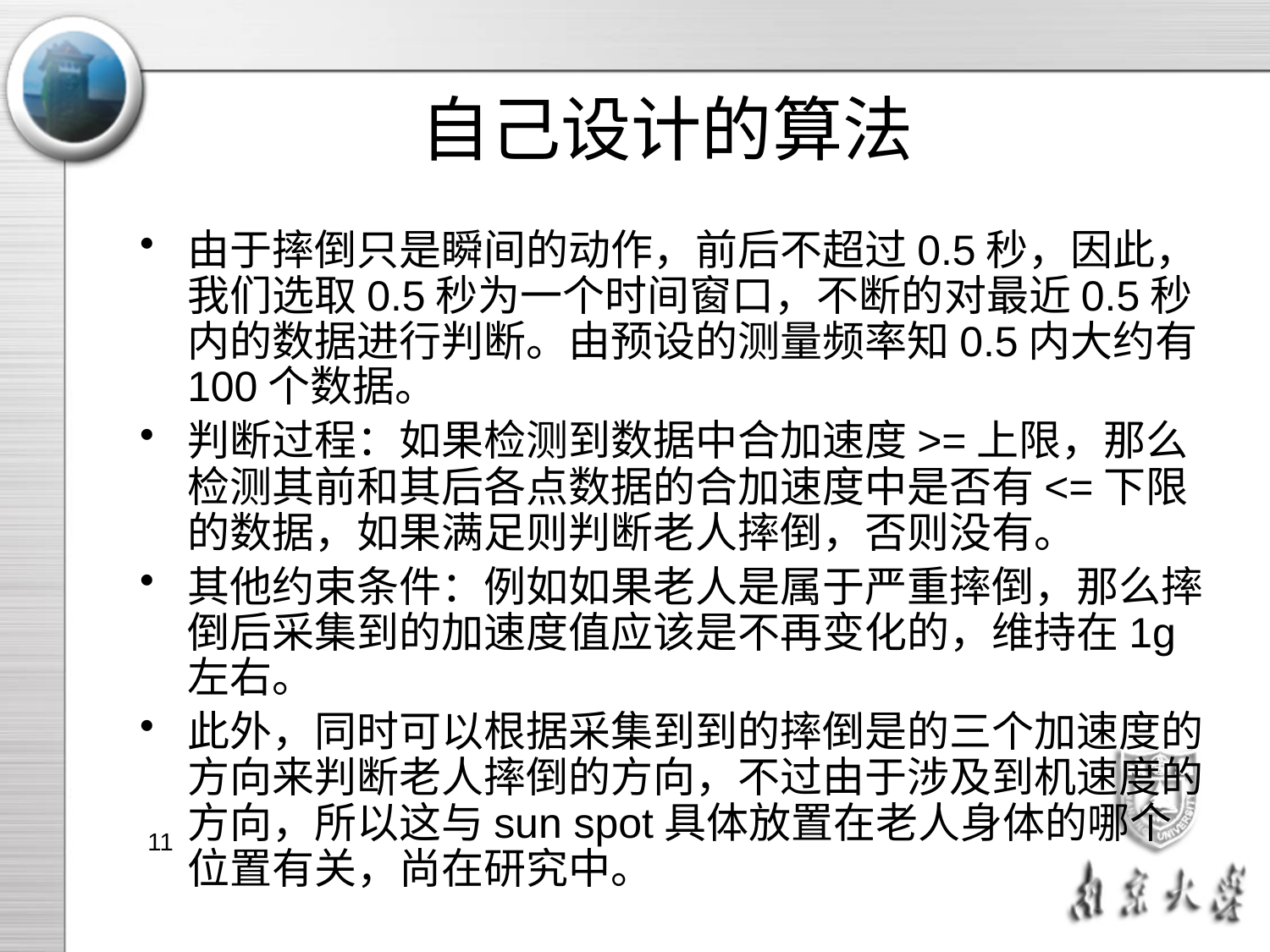

# 自己设计的算法
由于摔倒只是瞬间的动作，前后不超过0.5秒，因此，我们选取0.5秒为一个时间窗口，不断的对最近0.5秒内的数据进行判断。由预设的测量频率知0.5内大约有100个数据。
判断过程：如果检测到数据中合加速度>=上限，那么检测其前和其后各点数据的合加速度中是否有<=下限的数据，如果满足则判断老人摔倒，否则没有。
其他约束条件：例如如果老人是属于严重摔倒，那么摔倒后采集到的加速度值应该是不再变化的，维持在1g左右。
此外，同时可以根据采集到到的摔倒是的三个加速度的方向来判断老人摔倒的方向，不过由于涉及到机速度的方向，所以这与sun spot具体放置在老人身体的哪个位置有关，尚在研究中。
11